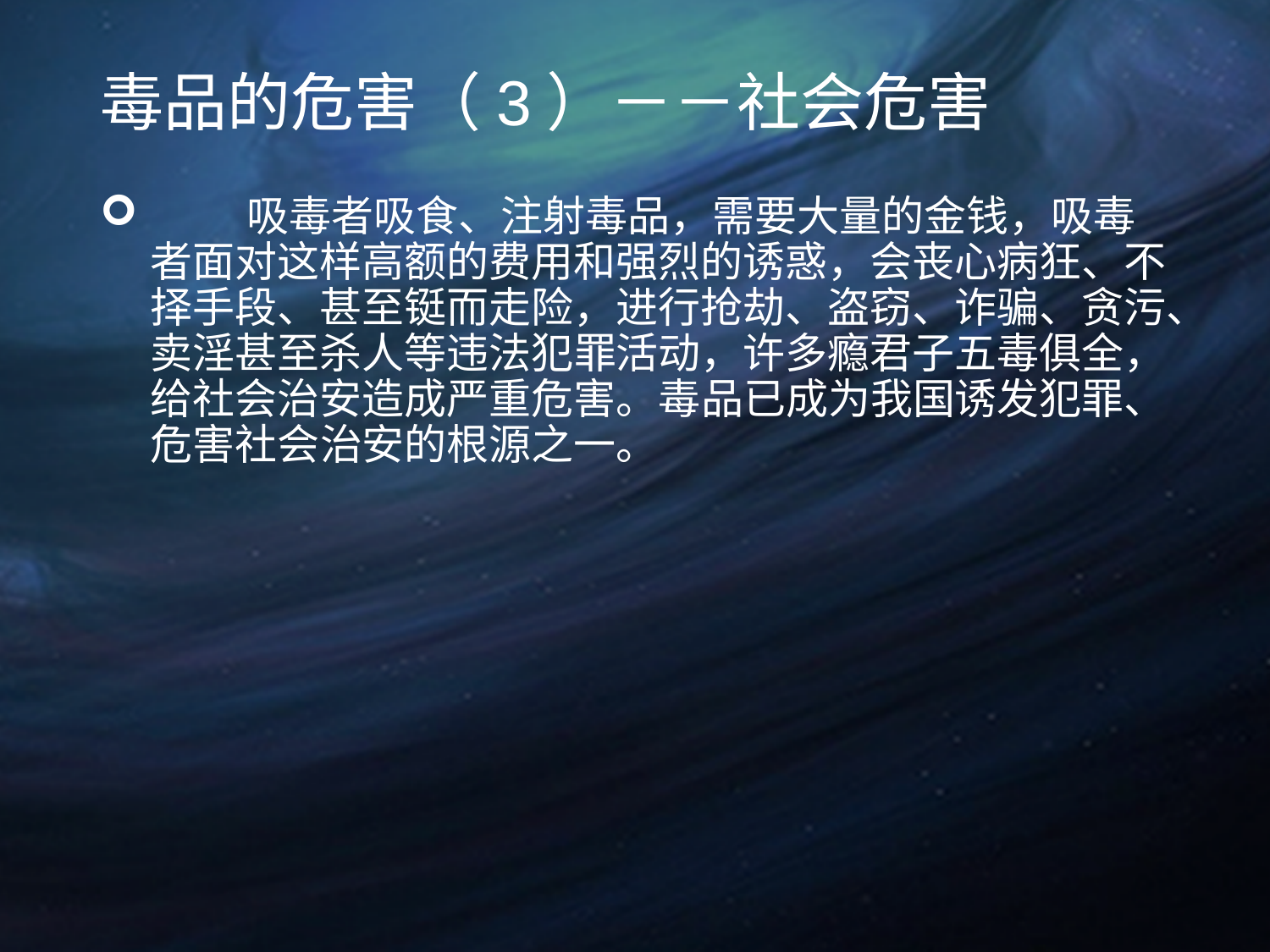

# 毒品的危害（3）－－社会危害
         吸毒者吸食、注射毒品，需要大量的金钱，吸毒者面对这样高额的费用和强烈的诱惑，会丧心病狂、不择手段、甚至铤而走险，进行抢劫、盗窃、诈骗、贪污、卖淫甚至杀人等违法犯罪活动，许多瘾君子五毒俱全，给社会治安造成严重危害。毒品已成为我国诱发犯罪、危害社会治安的根源之一。
54